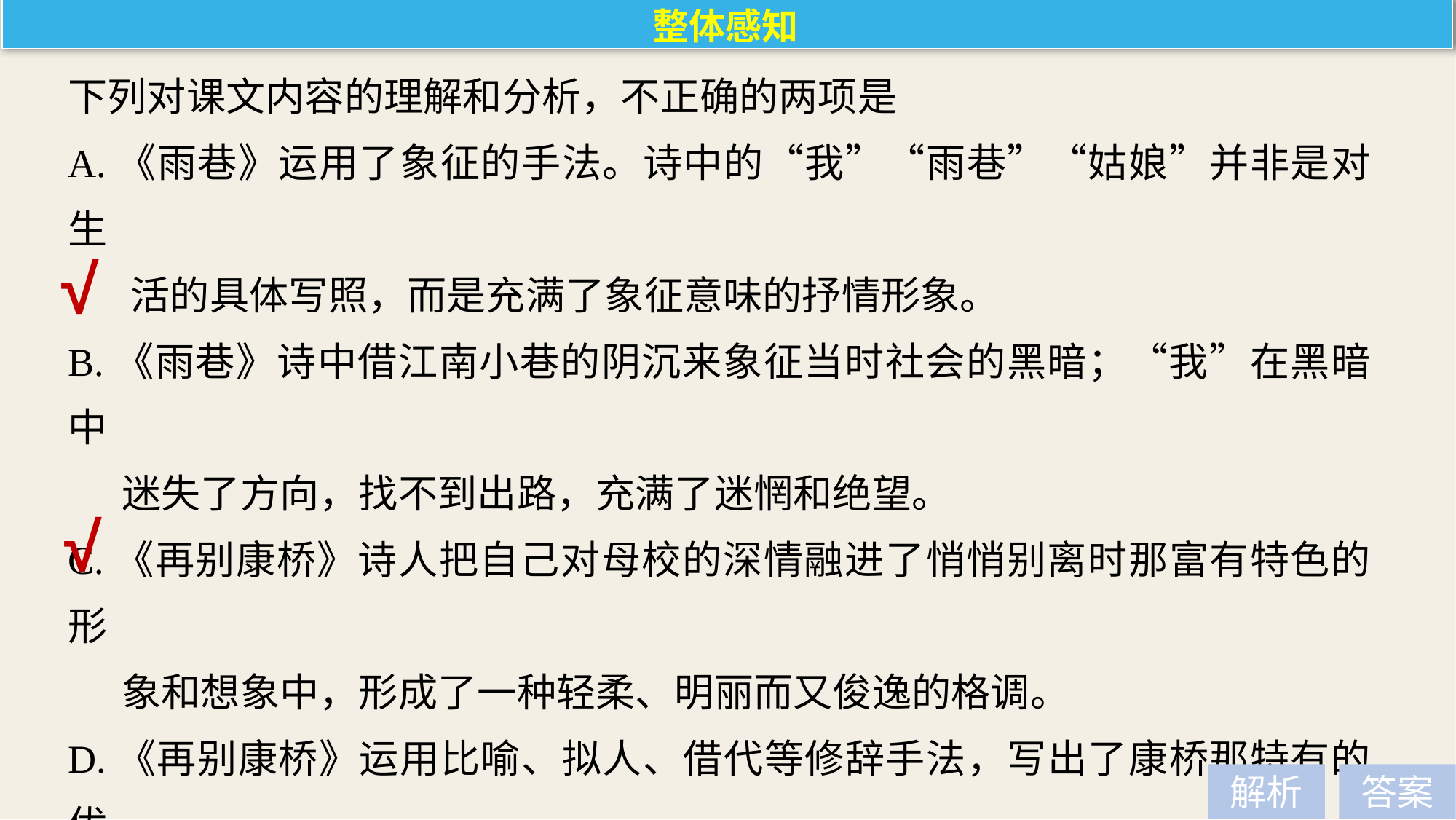

整体感知
下列对课文内容的理解和分析，不正确的两项是
A.《雨巷》运用了象征的手法。诗中的“我”“雨巷”“姑娘”并非是对生
      活的具体写照，而是充满了象征意味的抒情形象。
B.《雨巷》诗中借江南小巷的阴沉来象征当时社会的黑暗；“我”在黑暗中
     迷失了方向，找不到出路，充满了迷惘和绝望。
C.《再别康桥》诗人把自己对母校的深情融进了悄悄别离时那富有特色的形
     象和想象中，形成了一种轻柔、明丽而又俊逸的格调。
D.《再别康桥》运用比喻、拟人、借代等修辞手法，写出了康桥那特有的优
      美景色，表达了自己那追梦般的思念之情。
E.《再别康桥》全诗四行一节，诗行排列错落有致；每句字数基本为六七字，
     于参差变化中见整齐；每节押一韵，呈现出明显的旋律感。
√
√
解析
答案